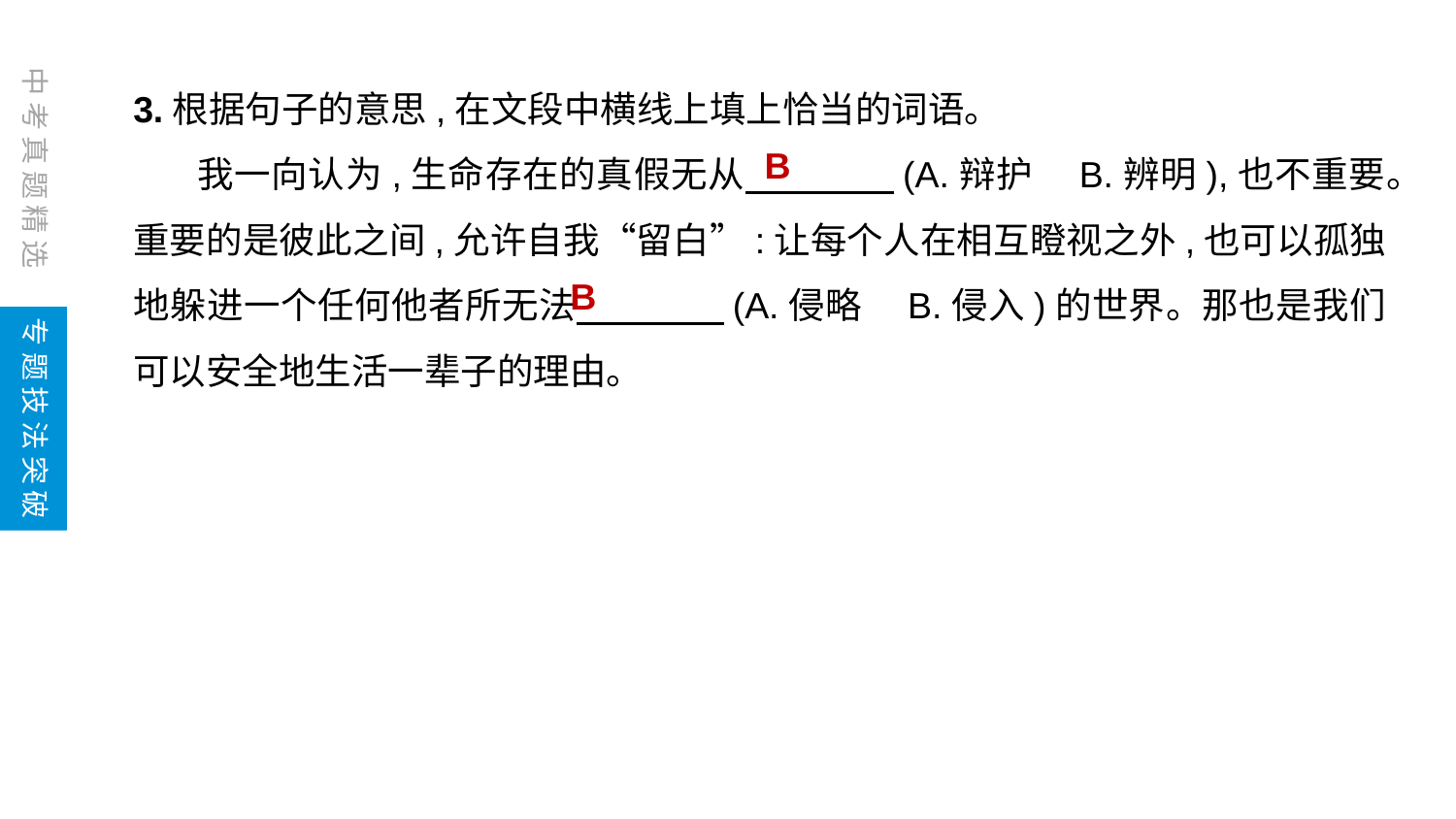

中考真题精选
3.根据句子的意思,在文段中横线上填上恰当的词语。
      我一向认为,生命存在的真假无从　　　　(A.辩护　B.辨明),也不重要。重要的是彼此之间,允许自我“留白”:让每个人在相互瞪视之外,也可以孤独地躲进一个任何他者所无法　　　　(A.侵略　B.侵入)的世界。那也是我们可以安全地生活一辈子的理由。
B
B

专题技法突破